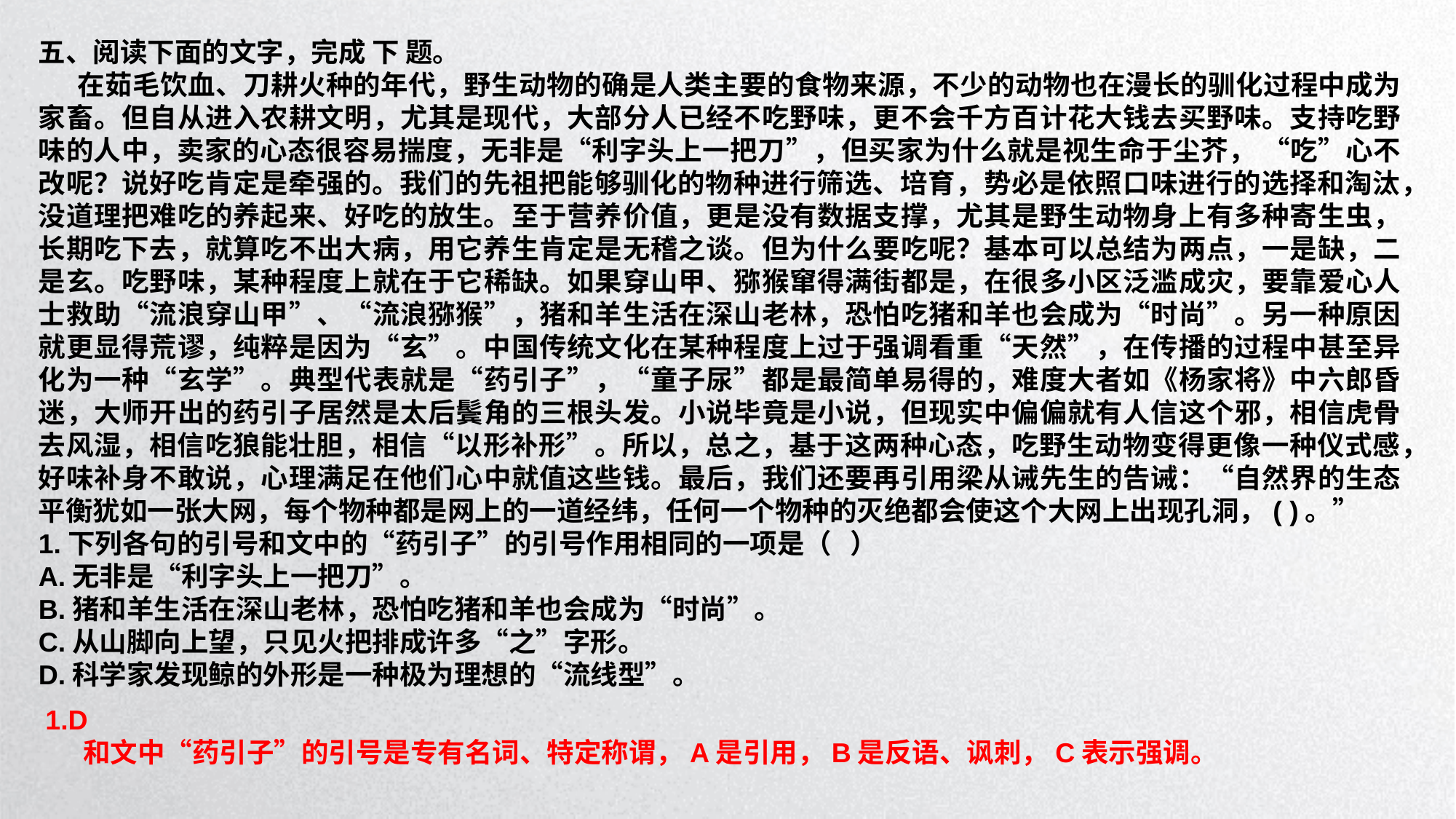

五、阅读下面的文字，完成 下 题。
     在茹毛饮血、刀耕火种的年代，野生动物的确是人类主要的食物来源，不少的动物也在漫长的驯化过程中成为家畜。但自从进入农耕文明，尤其是现代，大部分人已经不吃野味，更不会千方百计花大钱去买野味。支持吃野味的人中，卖家的心态很容易揣度，无非是“利字头上一把刀”，但买家为什么就是视生命于尘芥， “吃”心不改呢？说好吃肯定是牵强的。我们的先祖把能够驯化的物种进行筛选、培育，势必是依照口味进行的选择和淘汰，没道理把难吃的养起来、好吃的放生。至于营养价值，更是没有数据支撑，尤其是野生动物身上有多种寄生虫，长期吃下去，就算吃不出大病，用它养生肯定是无稽之谈。但为什么要吃呢？基本可以总结为两点，一是缺，二是玄。吃野味，某种程度上就在于它稀缺。如果穿山甲、猕猴窜得满街都是，在很多小区泛滥成灾，要靠爱心人士救助“流浪穿山甲”、“流浪猕猴”，猪和羊生活在深山老林，恐怕吃猪和羊也会成为“时尚”。另一种原因就更显得荒谬，纯粹是因为“玄”。中国传统文化在某种程度上过于强调看重“天然”，在传播的过程中甚至异化为一种“玄学”。典型代表就是“药引子”，“童子尿”都是最简单易得的，难度大者如《杨家将》中六郎昏迷，大师开出的药引子居然是太后鬓角的三根头发。小说毕竟是小说，但现实中偏偏就有人信这个邪，相信虎骨去风湿，相信吃狼能壮胆，相信“以形补形”。所以，总之，基于这两种心态，吃野生动物变得更像一种仪式感，好味补身不敢说，心理满足在他们心中就值这些钱。最后，我们还要再引用梁从诫先生的告诫：“自然界的生态平衡犹如一张大网，每个物种都是网上的一道经纬，任何一个物种的灭绝都会使这个大网上出现孔洞，( )。”
1.下列各句的引号和文中的“药引子”的引号作用相同的一项是（   ）
A.无非是“利字头上一把刀”。
B.猪和羊生活在深山老林，恐怕吃猪和羊也会成为“时尚”。
C.从山脚向上望，只见火把排成许多“之”字形。
D.科学家发现鲸的外形是一种极为理想的“流线型”。
1.D
     和文中“药引子”的引号是专有名词、特定称谓，A是引用，B是反语、讽刺，C表示强调。